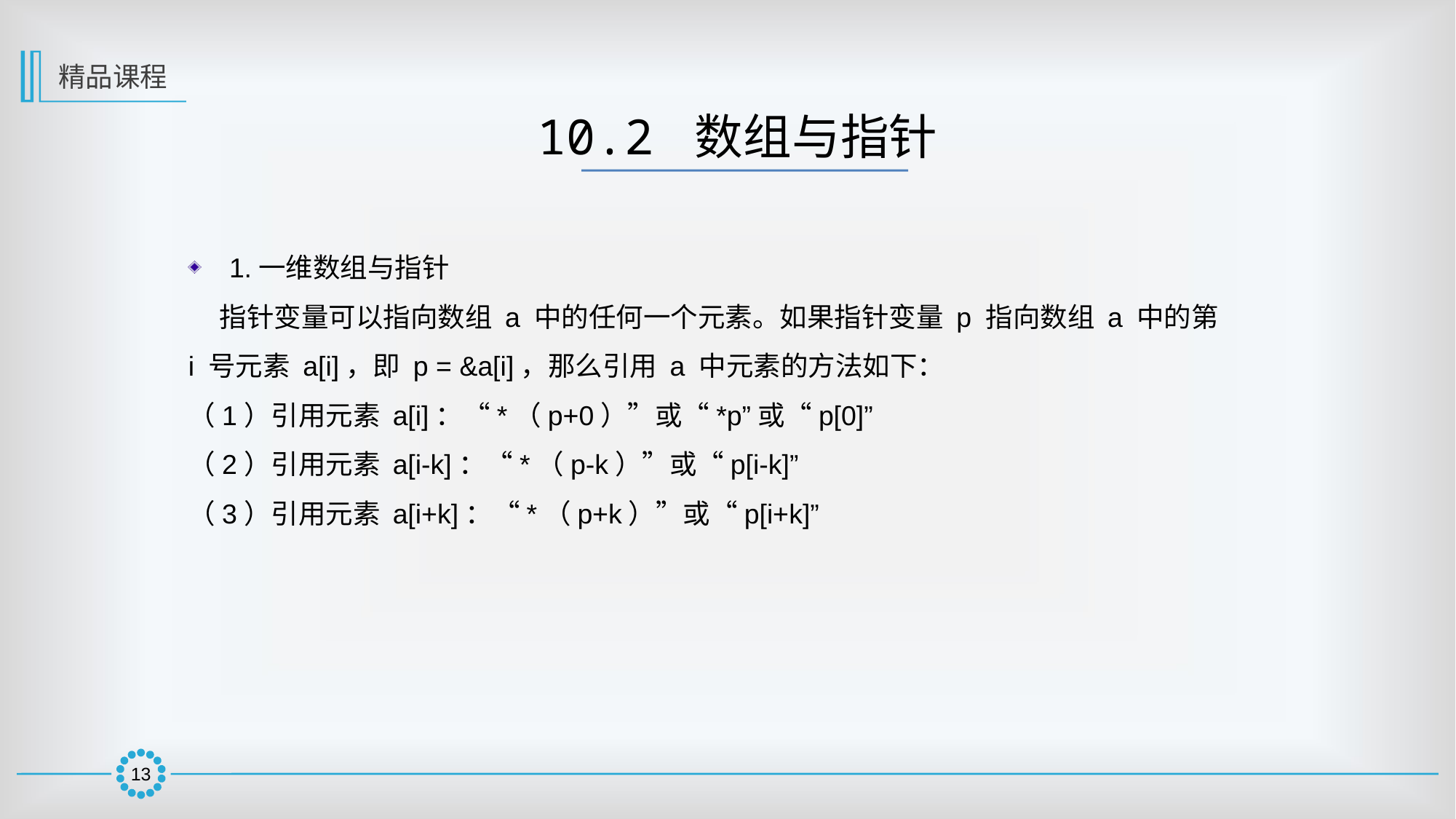

精品课程
10.2 数组与指针

1.一维数组与指针
    指针变量可以指向数组 a 中的任何一个元素。如果指针变量 p 指向数组 a 中的第 i 号元素 a[i]，即 p = &a[i]，那么引用 a 中元素的方法如下：
（1）引用元素 a[i]：“*（p+0）”或“*p”或“p[0]”
（2）引用元素 a[i-k]：“*（p-k）”或“p[i-k]”
（3）引用元素 a[i+k]：“*（p+k）”或“p[i+k]”

13